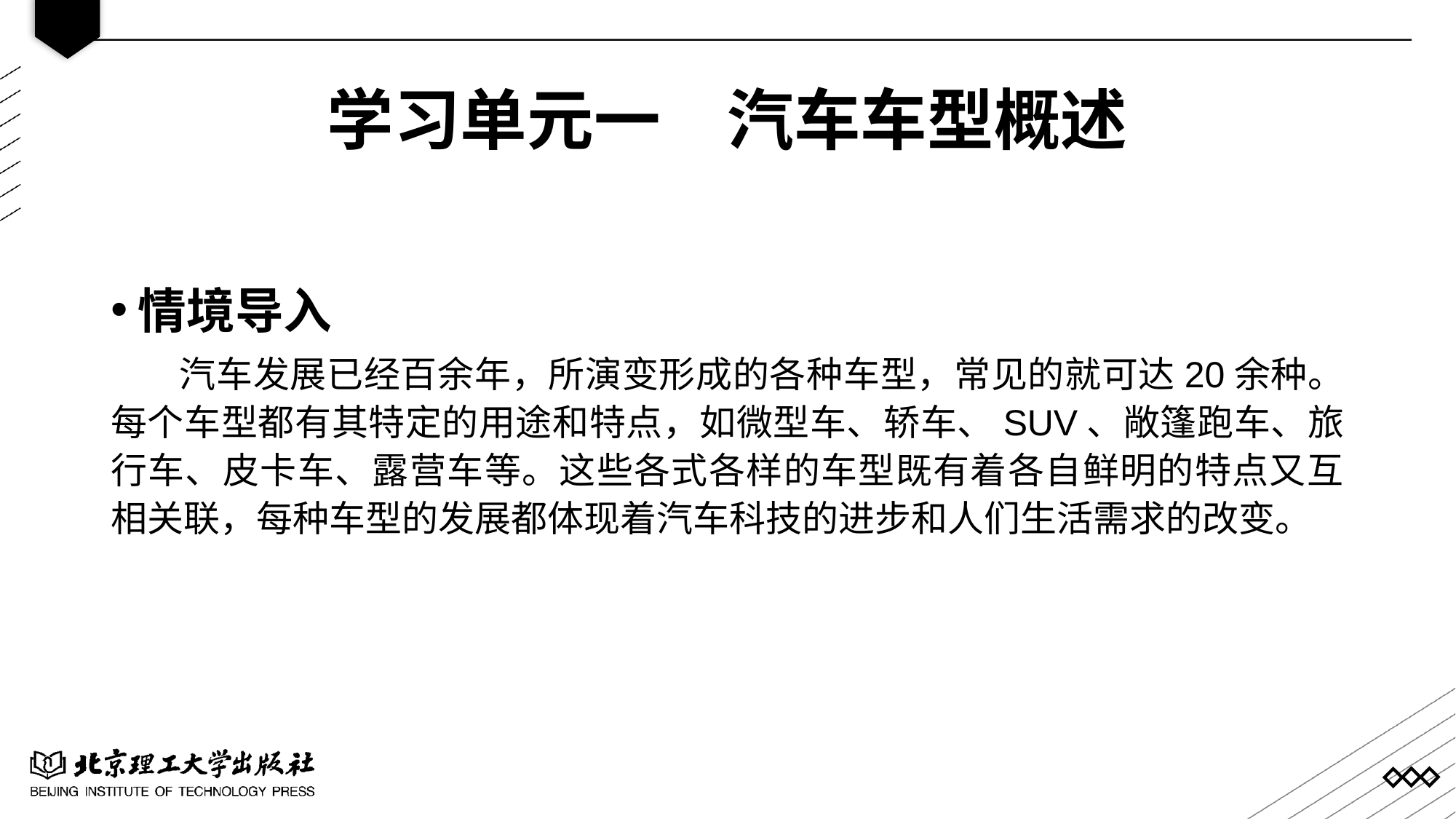

学习单元一　汽车车型概述
情境导入
汽车发展已经百余年，所演变形成的各种车型，常见的就可达20余种。每个车型都有其特定的用途和特点，如微型车、轿车、SUV、敞篷跑车、旅行车、皮卡车、露营车等。这些各式各样的车型既有着各自鲜明的特点又互相关联，每种车型的发展都体现着汽车科技的进步和人们生活需求的改变。